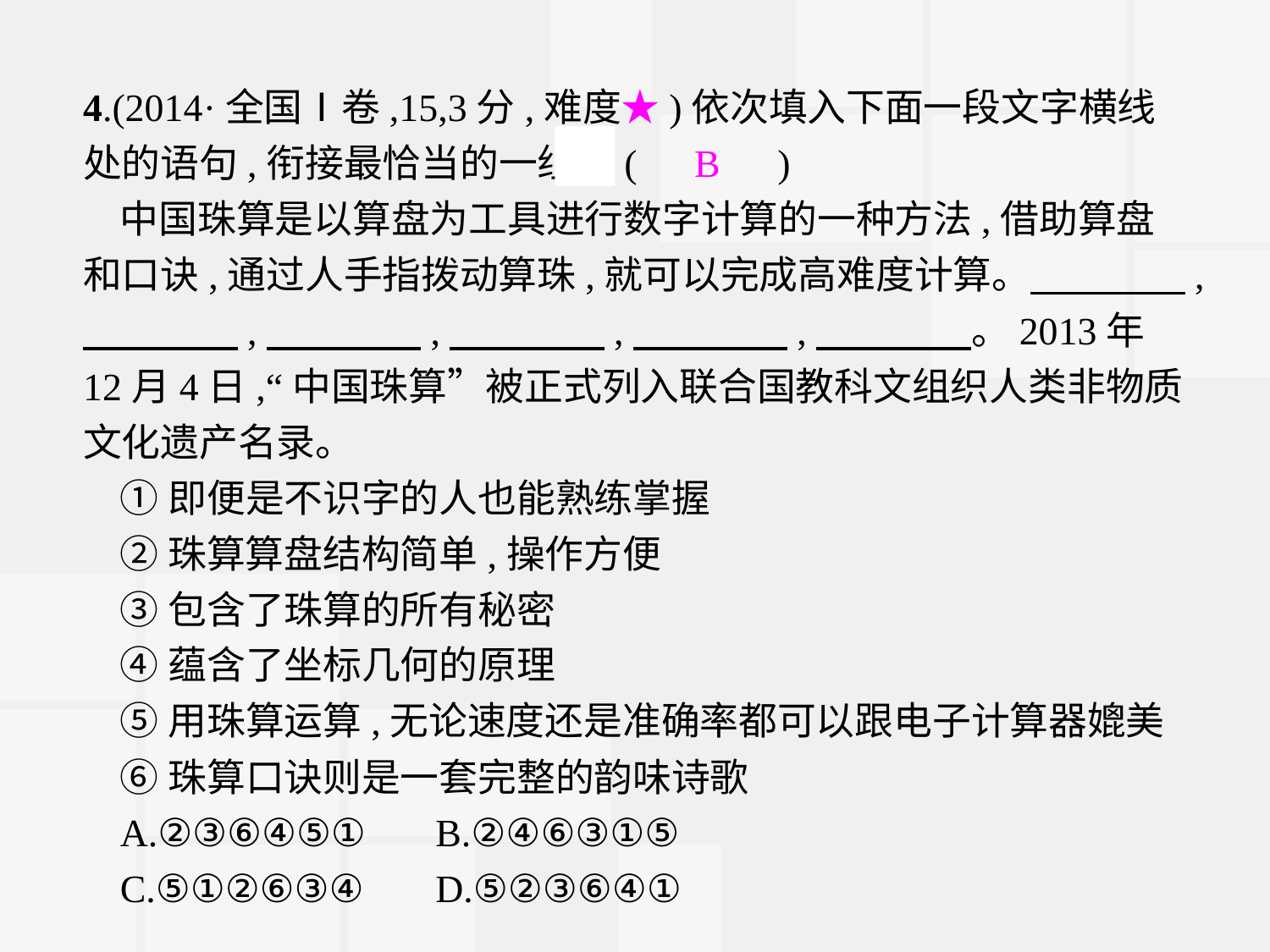

4.(2014·全国Ⅰ卷,15,3分,难度★)依次填入下面一段文字横线处的语句,衔接最恰当的一组是(　B　)
中国珠算是以算盘为工具进行数字计算的一种方法,借助算盘和口诀,通过人手指拨动算珠,就可以完成高难度计算。　　　　,　　　　,　　　　,　　　　,　　　　,　　　　。2013年12月4日,“中国珠算”被正式列入联合国教科文组织人类非物质文化遗产名录。
①即便是不识字的人也能熟练掌握
②珠算算盘结构简单,操作方便
③包含了珠算的所有秘密
④蕴含了坐标几何的原理
⑤用珠算运算,无论速度还是准确率都可以跟电子计算器媲美
⑥珠算口诀则是一套完整的韵味诗歌
A.②③⑥④⑤①	B.②④⑥③①⑤
C.⑤①②⑥③④	D.⑤②③⑥④①